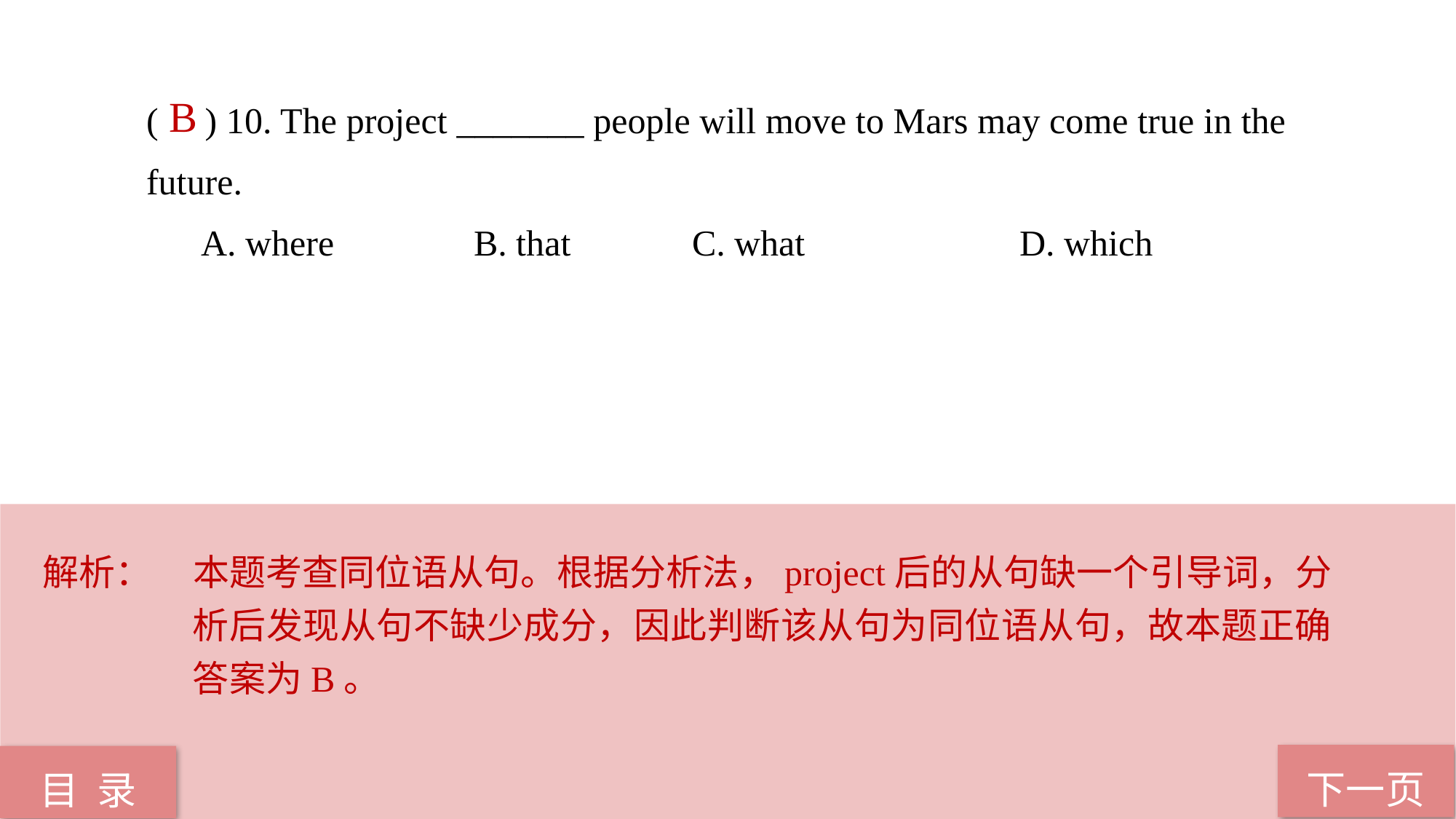

(     ) 10. The project _______ people will move to Mars may come true in the 	future.
A. where 		B. that 		C. what 		D. which
  B
解析：	本题考查同位语从句。根据分析法，project后的从句缺一个引导词，分析后发现从句不缺少成分，因此判断该从句为同位语从句，故本题正确答案为B。